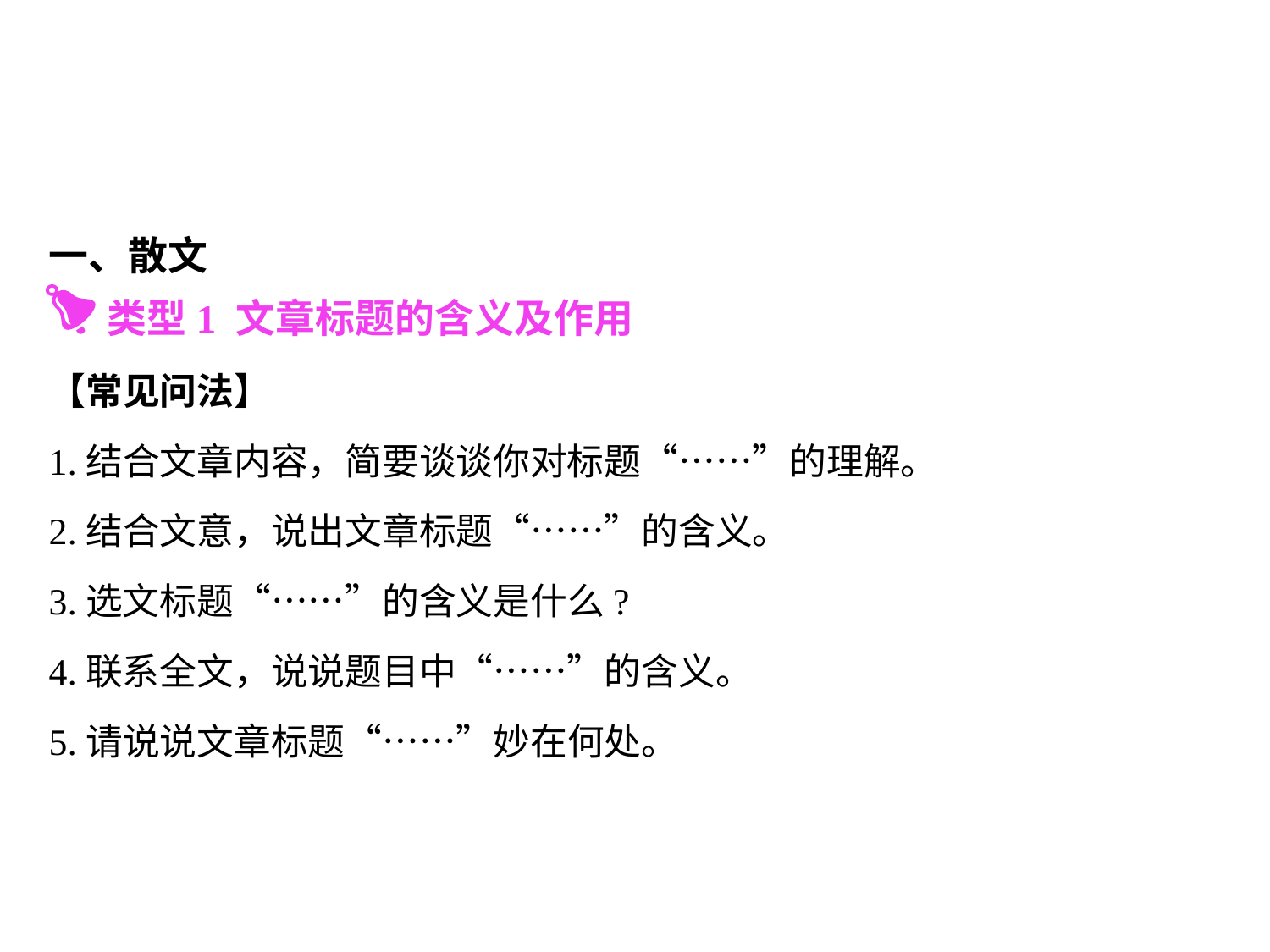

一、散文
      类型1 文章标题的含义及作用

【常见问法】
1.结合文章内容，简要谈谈你对标题“……”的理解。
2.结合文意，说出文章标题“……”的含义。
3.选文标题“……”的含义是什么?
4.联系全文，说说题目中“……”的含义。
5.请说说文章标题“……”妙在何处。